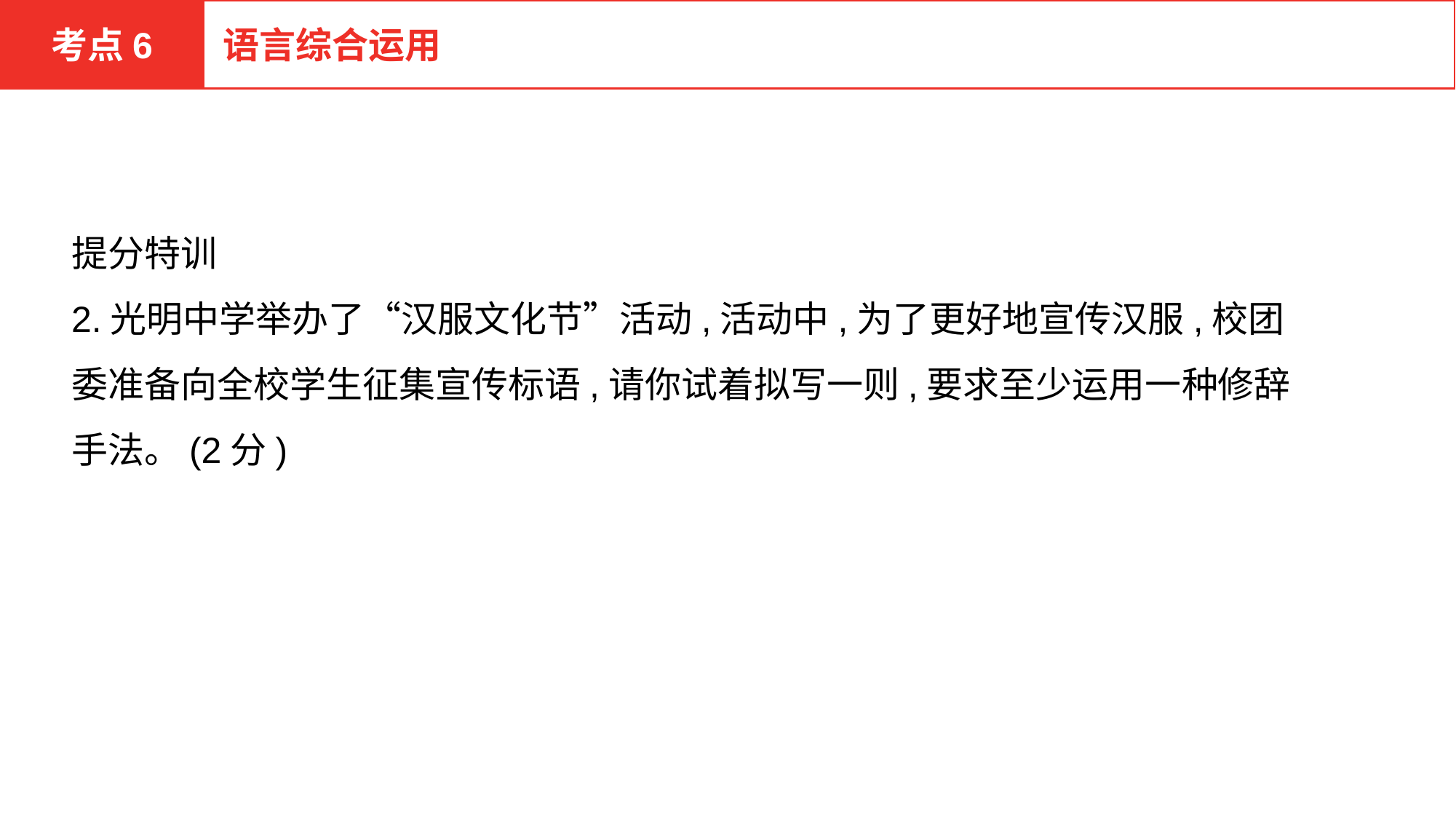

考点6
语言综合运用
提分特训
2.光明中学举办了“汉服文化节”活动,活动中,为了更好地宣传汉服,校团委准备向全校学生征集宣传标语,请你试着拟写一则,要求至少运用一种修辞手法。(2分)